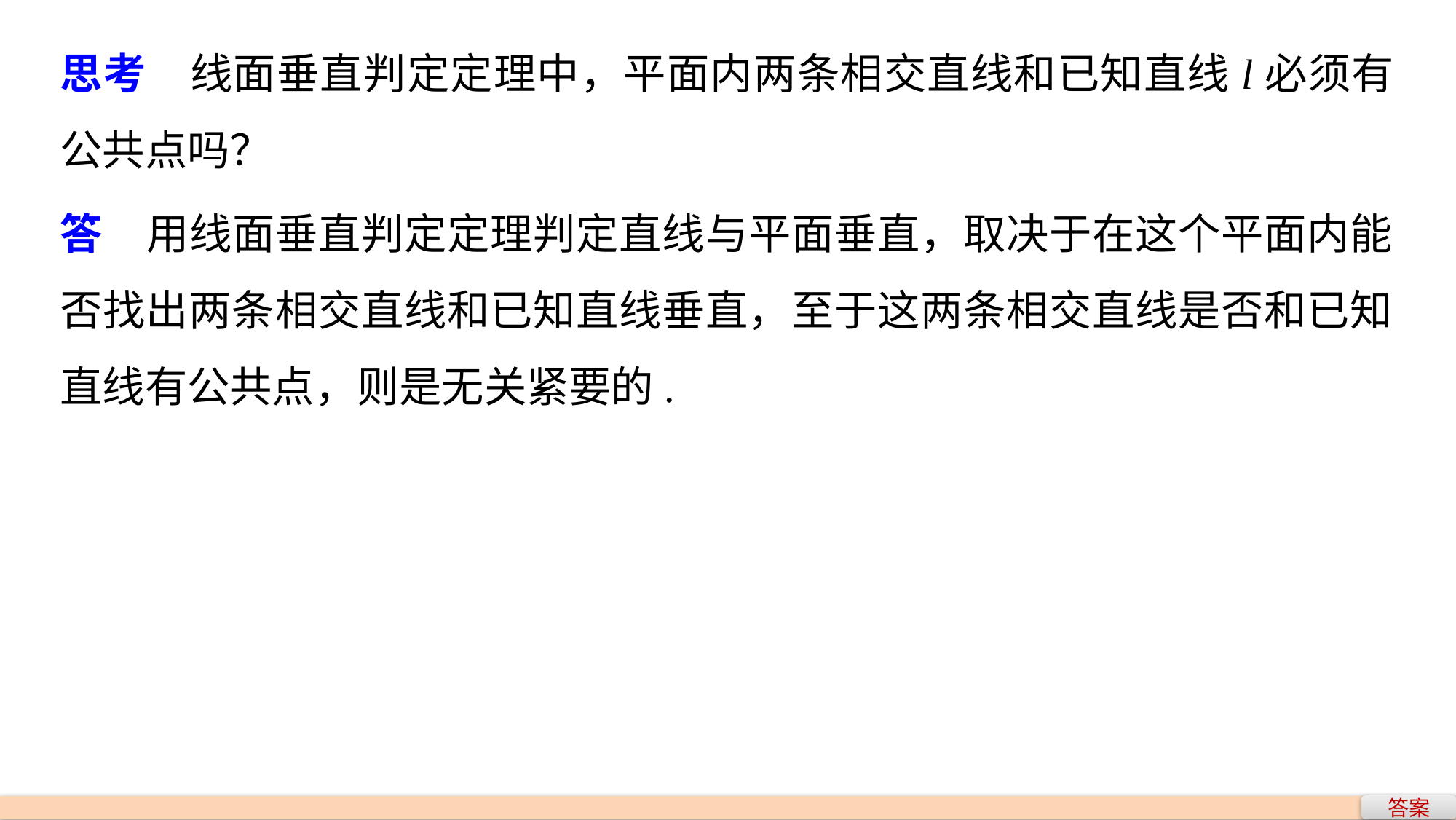

思考　线面垂直判定定理中，平面内两条相交直线和已知直线l必须有公共点吗？
答　用线面垂直判定定理判定直线与平面垂直，取决于在这个平面内能否找出两条相交直线和已知直线垂直，至于这两条相交直线是否和已知直线有公共点，则是无关紧要的.
答案